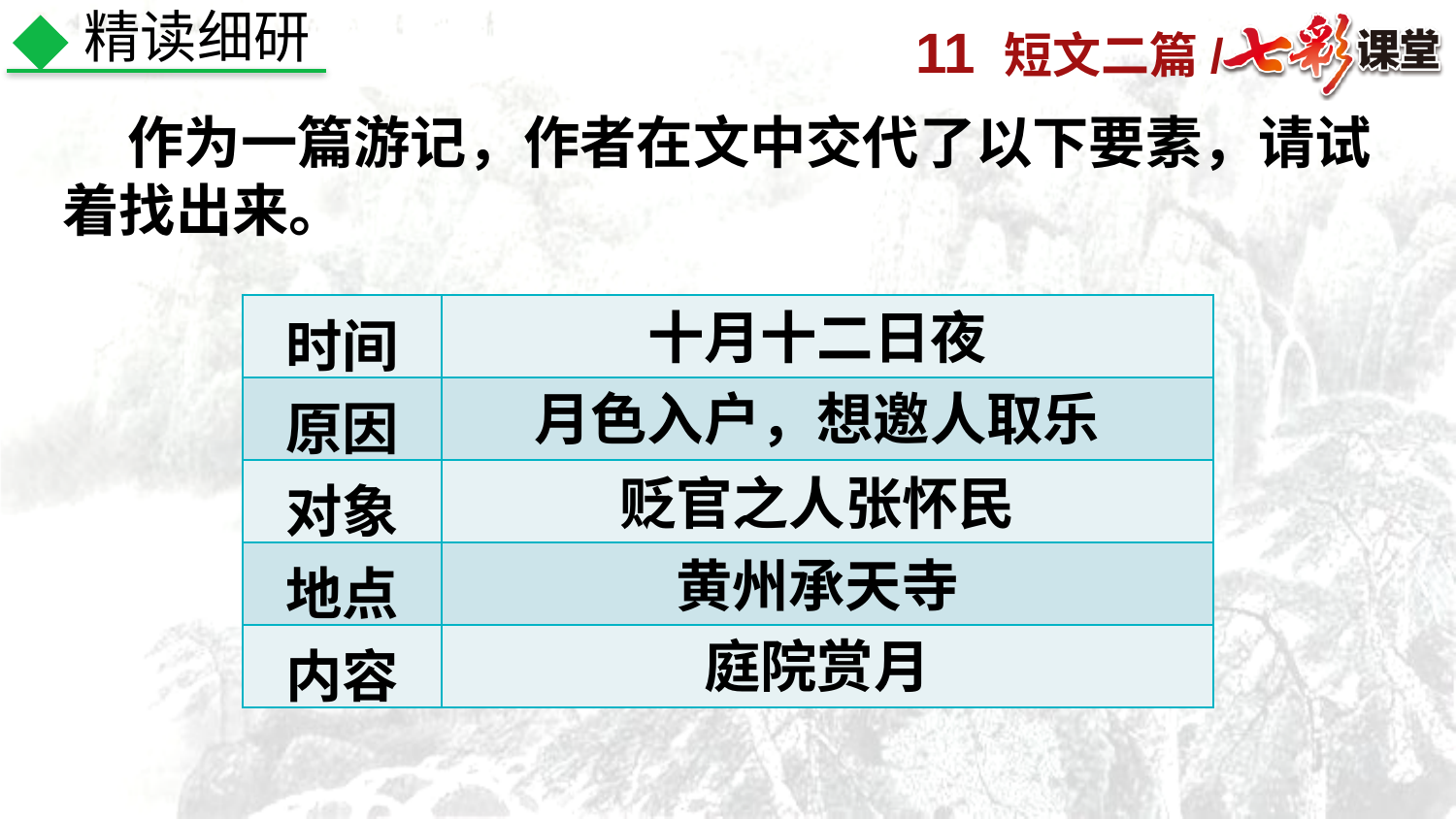

精读细研

    作为一篇游记，作者在文中交代了以下要素，请试着找出来。
| 时间 |  |
| --- | --- |
| 原因 |  |
| 对象 |  |
| 地点 |  |
| 内容 |  |
十月十二日夜
月色入户，想邀人取乐
贬官之人张怀民
黄州承天寺
庭院赏月